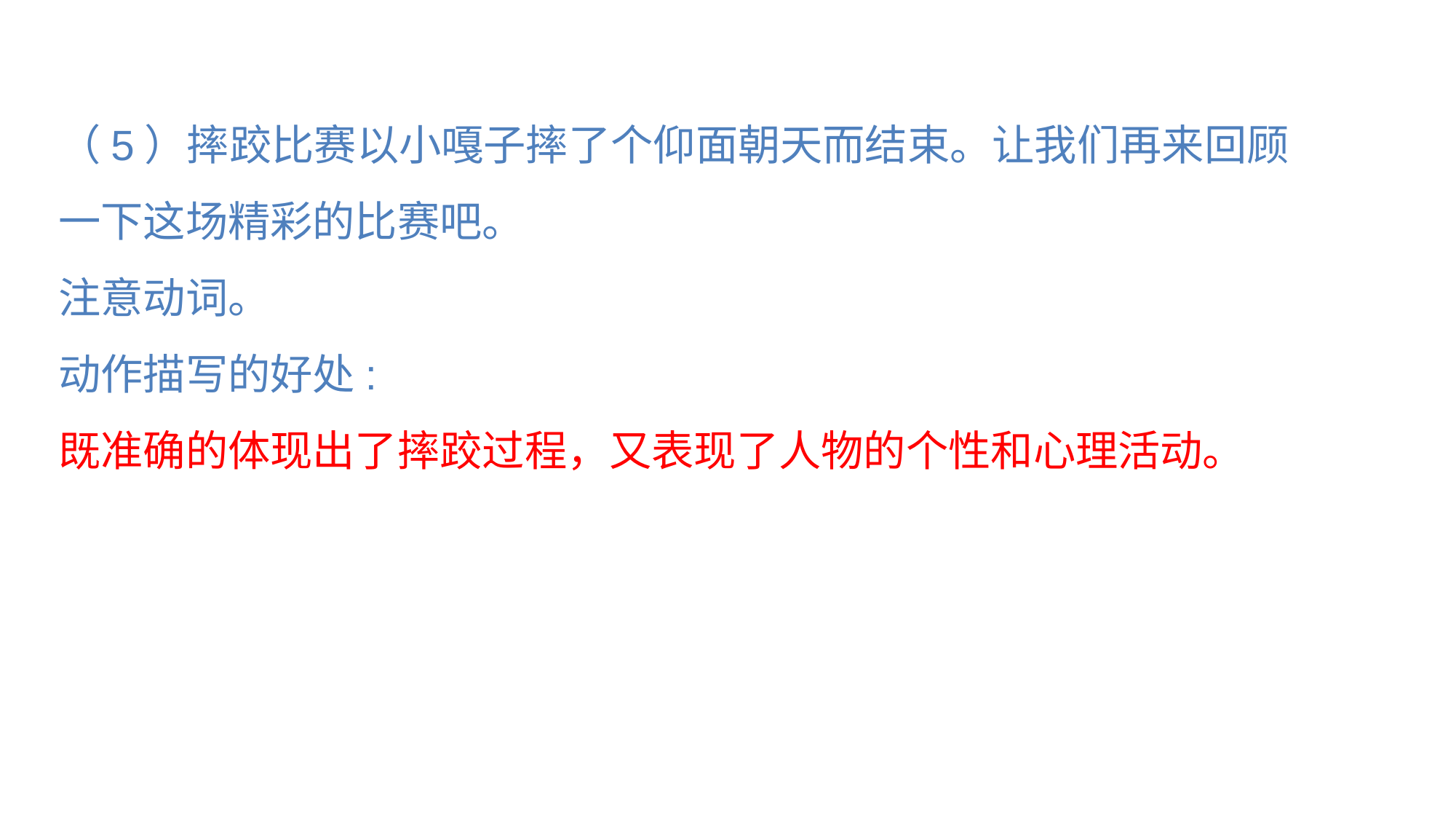

（5）摔跤比赛以小嘎子摔了个仰面朝天而结束。让我们再来回顾一下这场精彩的比赛吧。
注意动词。
动作描写的好处:
既准确的体现出了摔跤过程，又表现了人物的个性和心理活动。